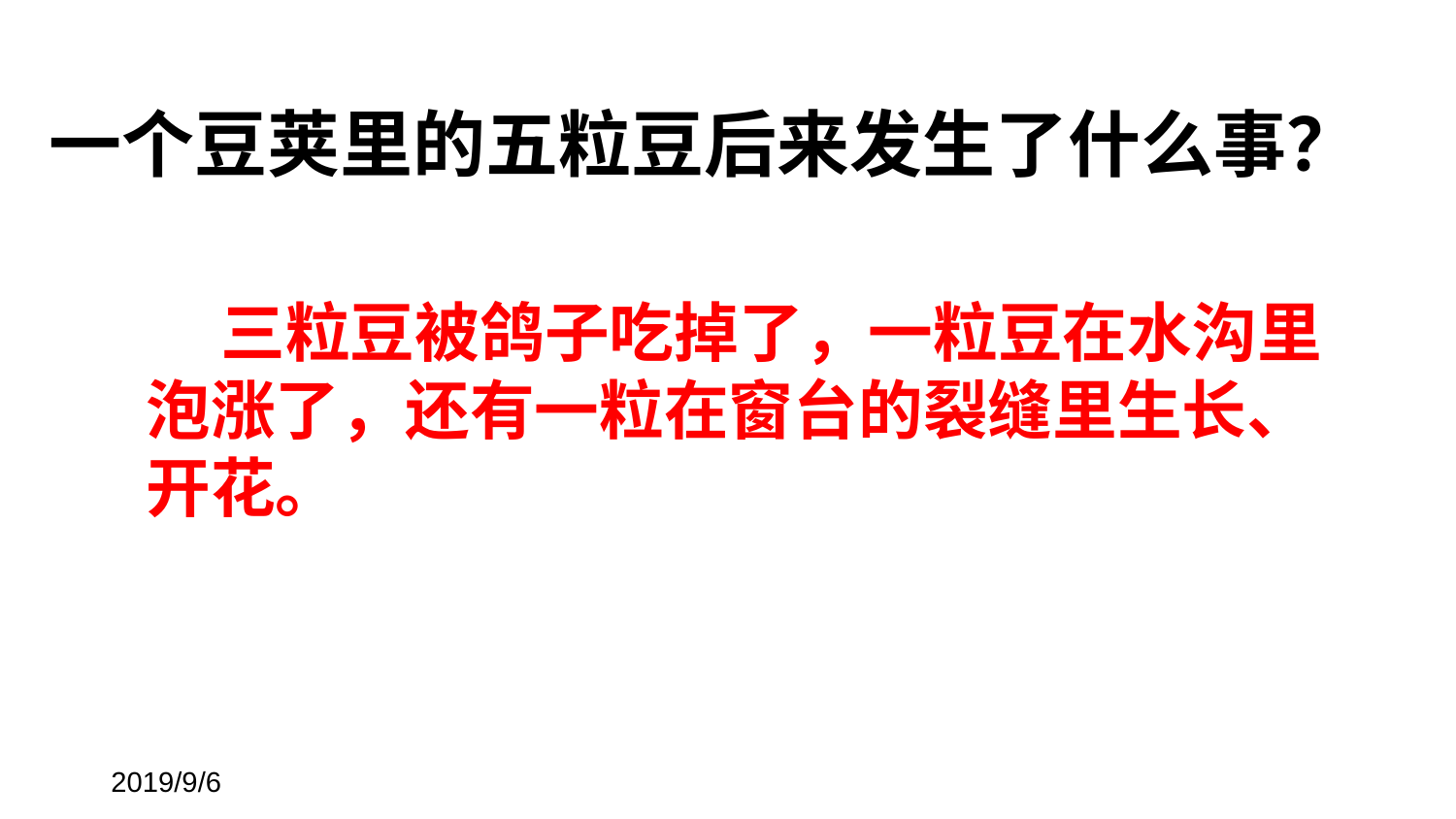

一个豆荚里的五粒豆后来发生了什么事？
    三粒豆被鸽子吃掉了，一粒豆在水沟里泡涨了，还有一粒在窗台的裂缝里生长、开花。
2019/9/6
13